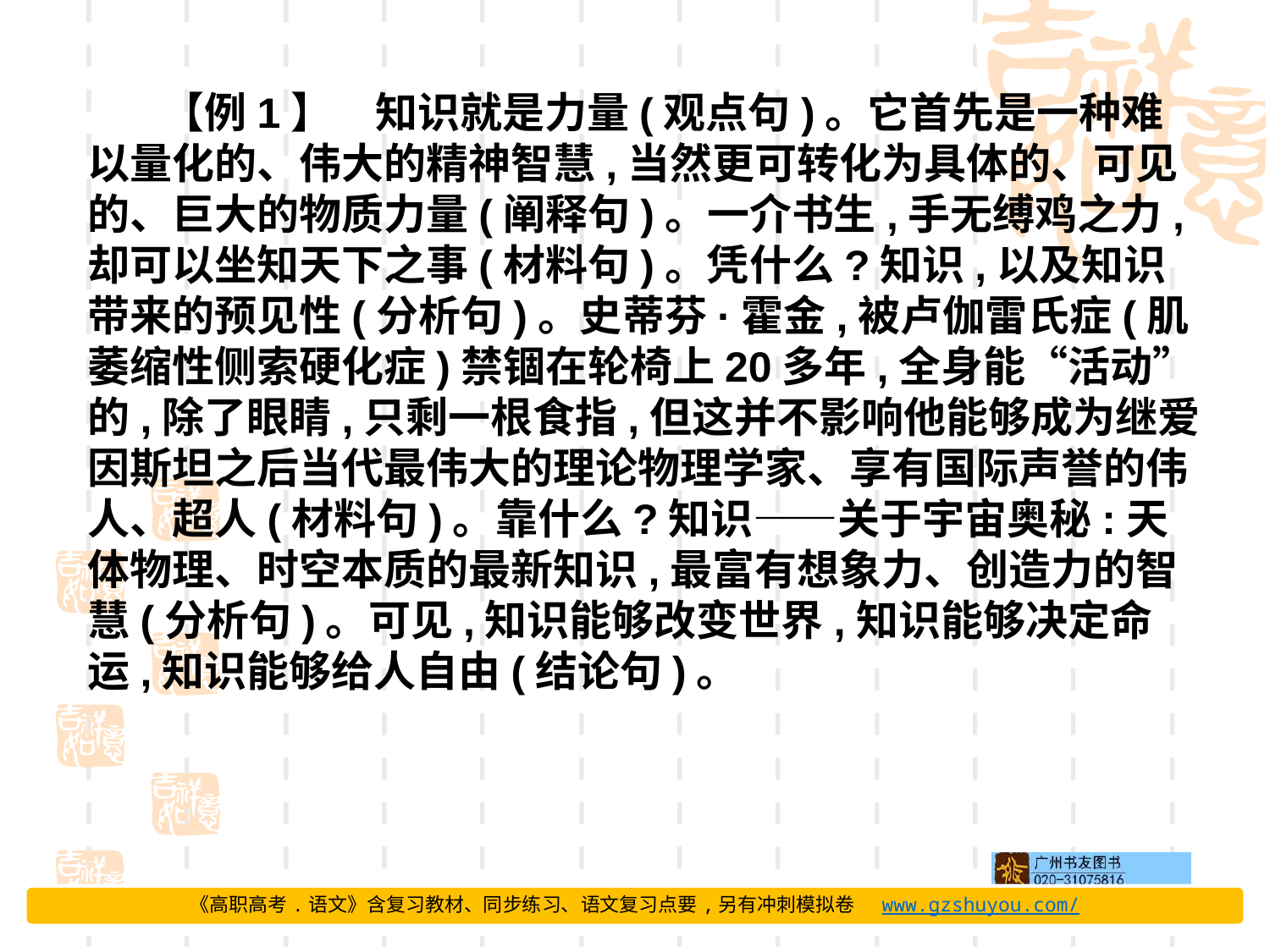

【例1】　知识就是力量(观点句)。它首先是一种难以量化的、伟大的精神智慧,当然更可转化为具体的、可见的、巨大的物质力量(阐释句)。一介书生,手无缚鸡之力,却可以坐知天下之事(材料句)。凭什么?知识,以及知识带来的预见性(分析句)。史蒂芬·霍金,被卢伽雷氏症(肌萎缩性侧索硬化症)禁锢在轮椅上20多年,全身能“活动”的,除了眼睛,只剩一根食指,但这并不影响他能够成为继爱因斯坦之后当代最伟大的理论物理学家、享有国际声誉的伟人、超人(材料句)。靠什么?知识——关于宇宙奥秘:天体物理、时空本质的最新知识,最富有想象力、创造力的智慧(分析句)。可见,知识能够改变世界,知识能够决定命运,知识能够给人自由(结论句)。